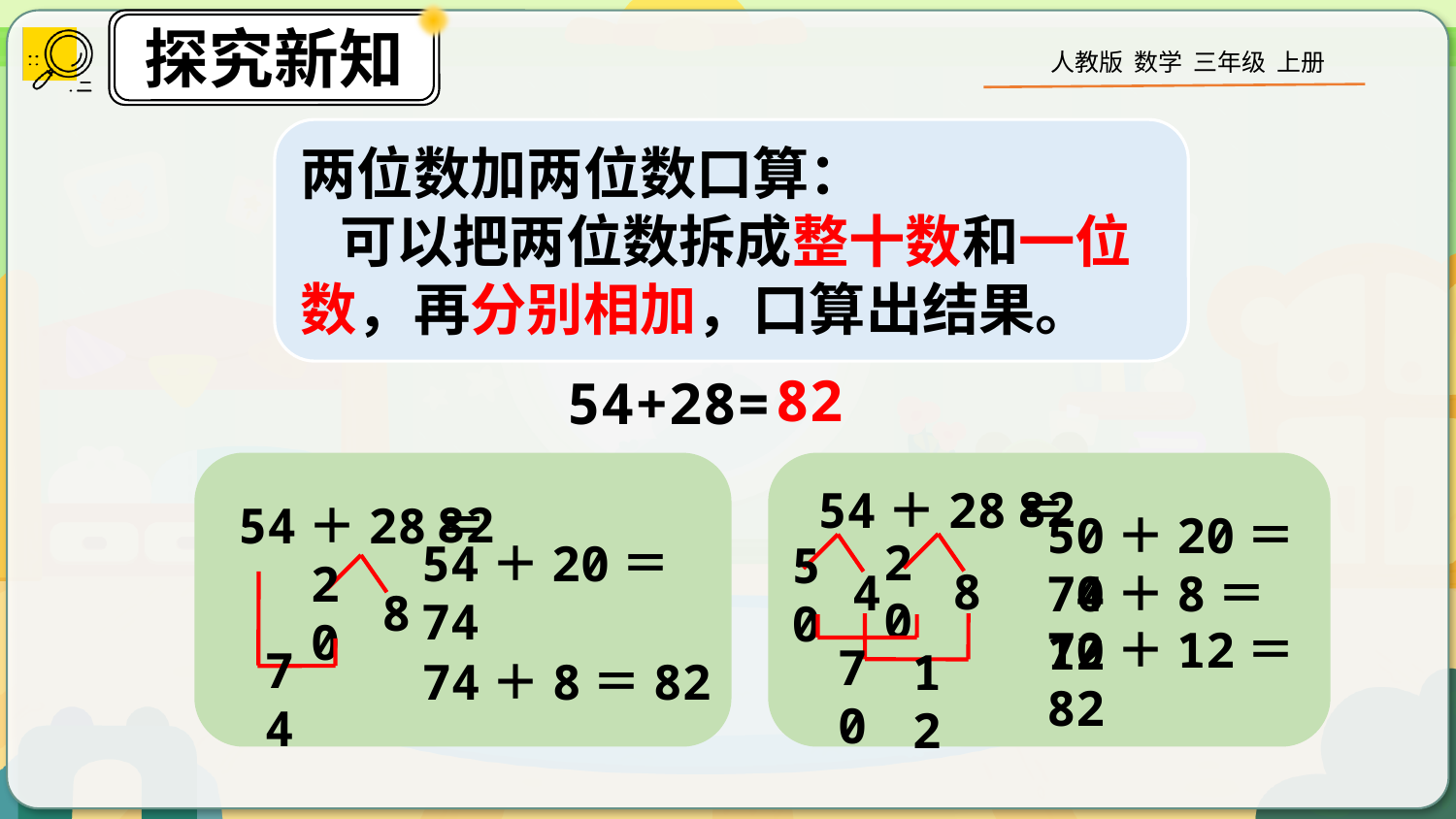

两位数加两位数口算：
  可以把两位数拆成整十数和一位数，再分别相加，口算出结果。
82
54+28=

82
54＋28＝
82
54＋28＝
50＋20＝70

20
8
4
54＋20＝74
50

20
8
 4＋8＝12

70＋12＝82
74＋8＝82
70
74
12